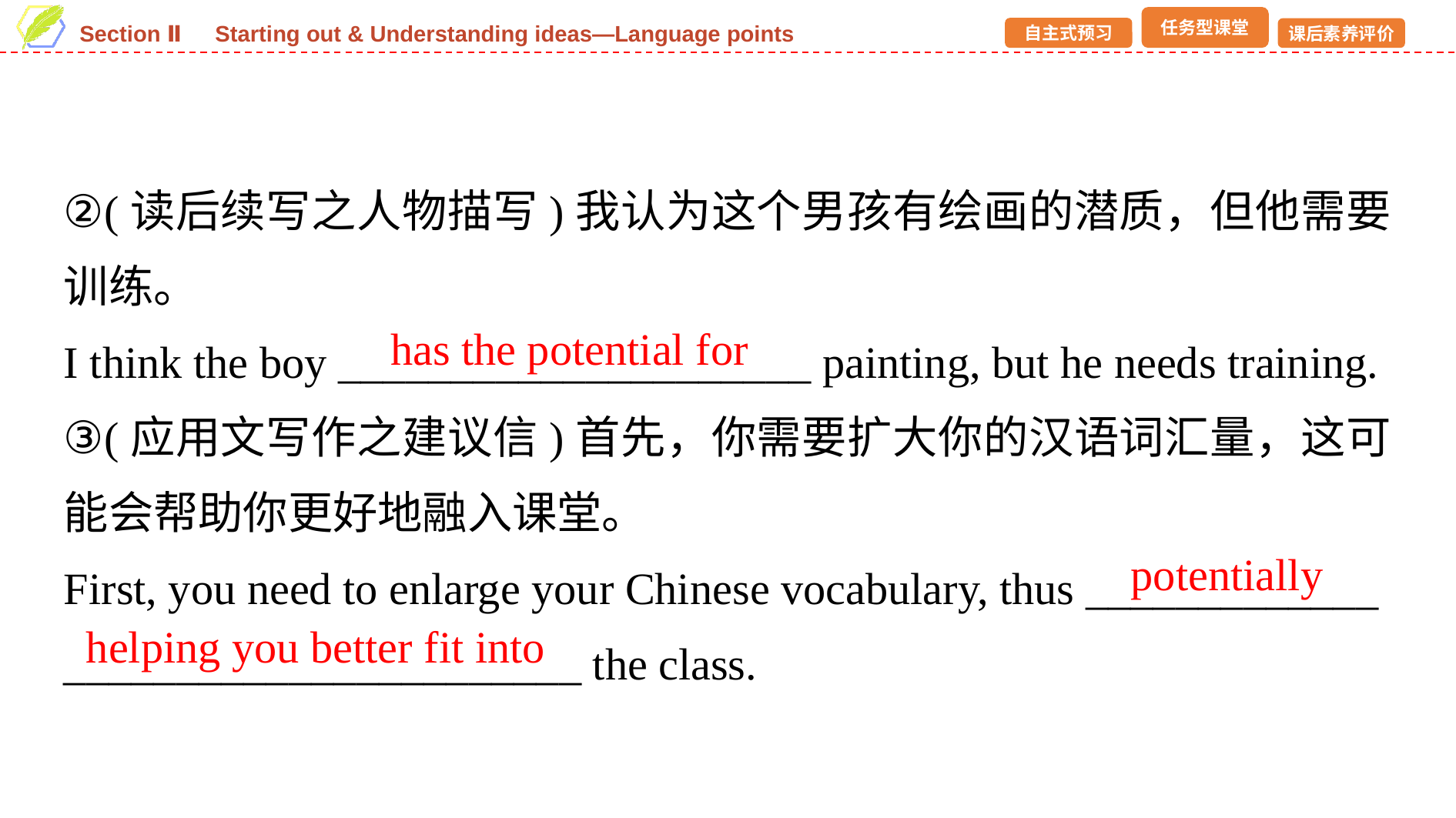

②(读后续写之人物描写)我认为这个男孩有绘画的潜质，但他需要训练。
I think the boy _____________________ painting, but he needs training.
③(应用文写作之建议信)首先，你需要扩大你的汉语词汇量，这可能会帮助你更好地融入课堂。
First, you need to enlarge your Chinese vocabulary, thus _____________ _______________________ the class.
has the potential for
potentially
helping you better fit into